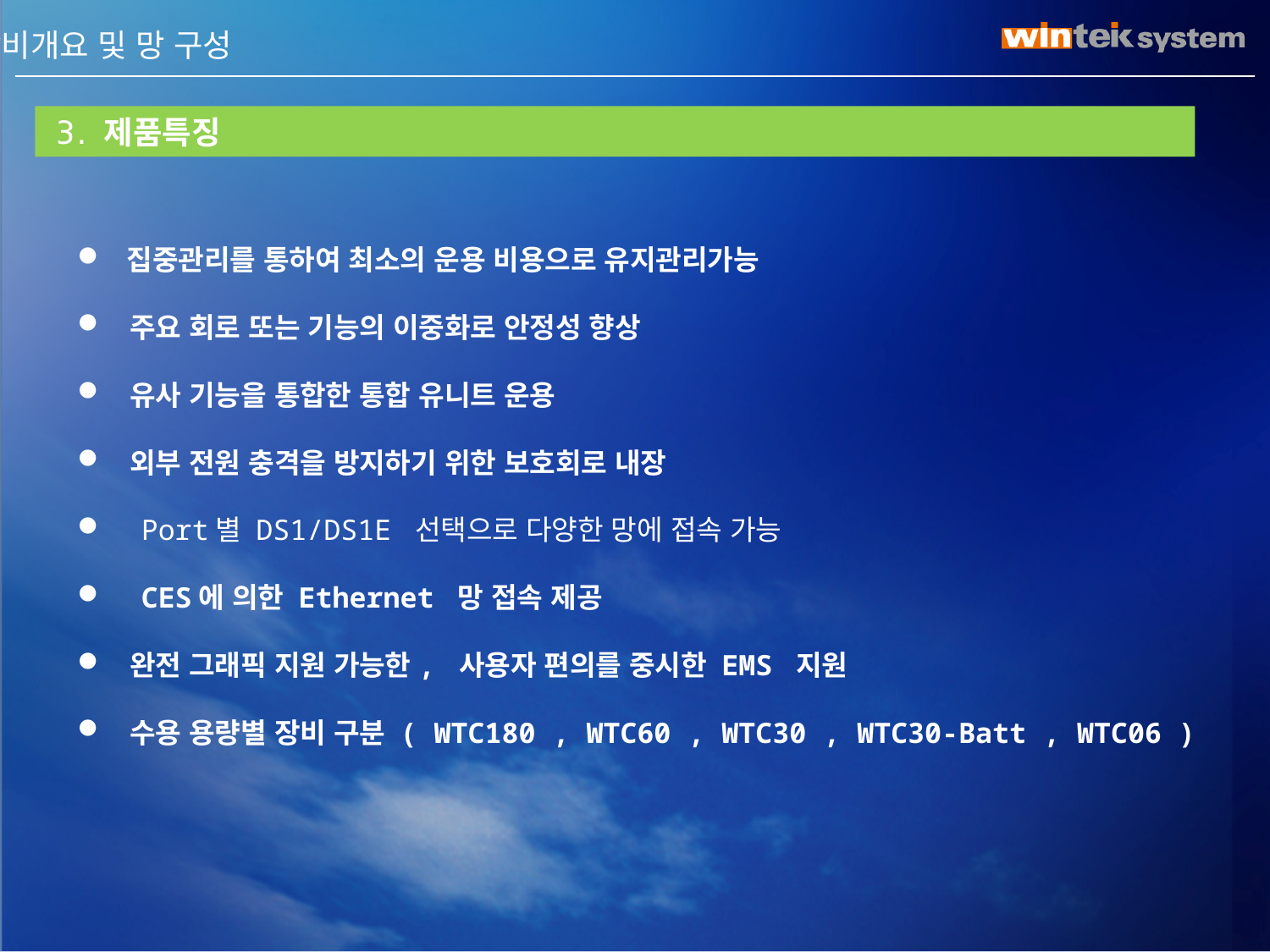

I. 장비개요 및 망 구성
 3. 제품특징
  집중관리를 통하여 최소의 운용 비용으로 유지관리가능

  주요 회로 또는 기능의 이중화로 안정성 향상

  유사 기능을 통합한 통합 유니트 운용

  외부 전원 충격을 방지하기 위한 보호회로 내장

  Port별 DS1/DS1E 선택으로 다양한 망에 접속 가능

  CES에 의한 Ethernet 망 접속 제공

  완전 그래픽 지원 가능한, 사용자 편의를 중시한 EMS 지원

  수용 용량별 장비 구분 ( WTC180 , WTC60 , WTC30 , WTC30-Batt , WTC06 )